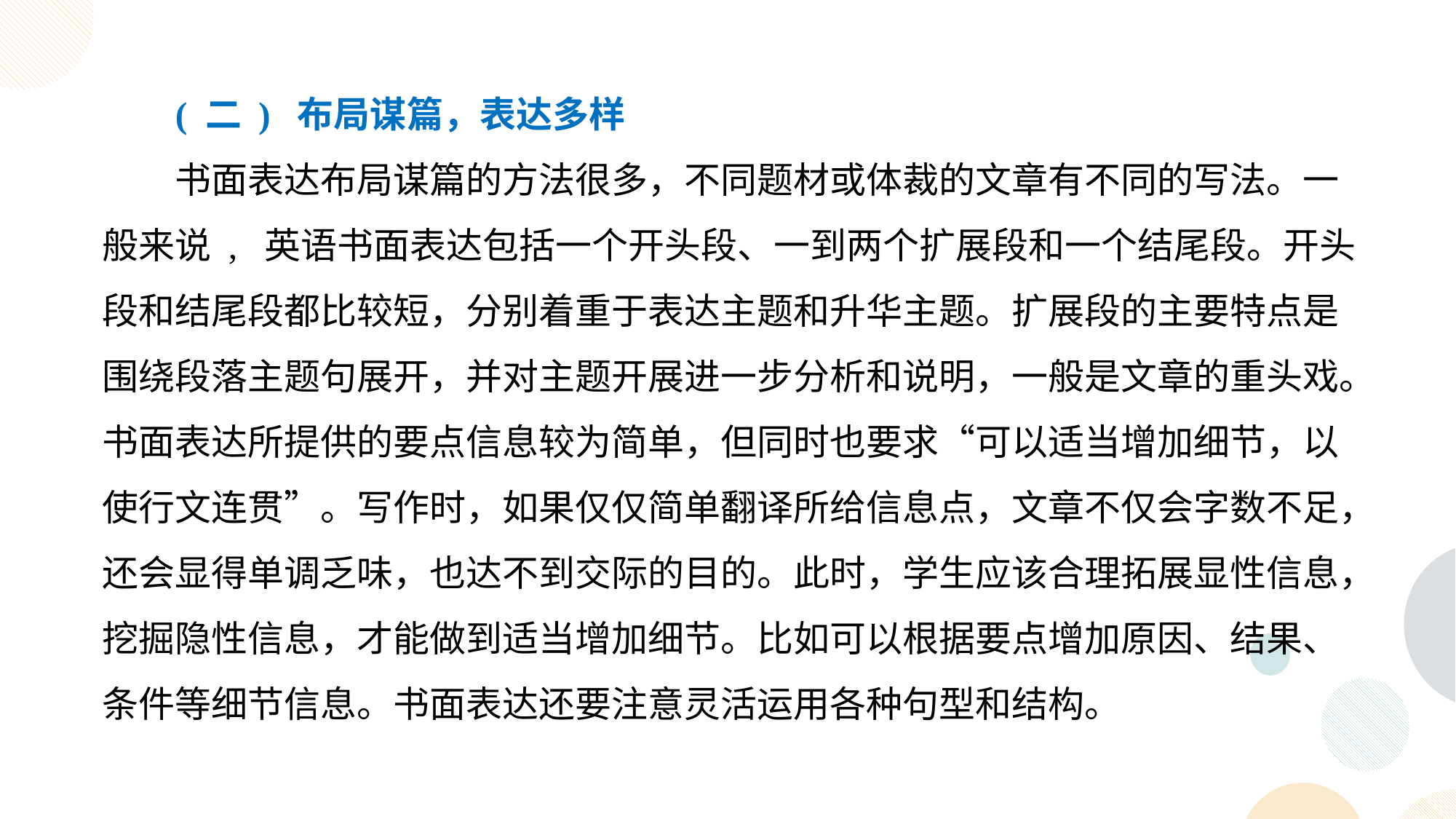

( 二 )  布局谋篇，表达多样
书面表达布局谋篇的方法很多，不同题材或体裁的文章有不同的写法。一般来说 ,  英语书面表达包括一个开头段、一到两个扩展段和一个结尾段。开头段和结尾段都比较短，分别着重于表达主题和升华主题。扩展段的主要特点是围绕段落主题句展开，并对主题开展进一步分析和说明，一般是文章的重头戏。书面表达所提供的要点信息较为简单，但同时也要求“可以适当增加细节，以使行文连贯”。写作时，如果仅仅简单翻译所给信息点，文章不仅会字数不足，还会显得单调乏味，也达不到交际的目的。此时，学生应该合理拓展显性信息，挖掘隐性信息，才能做到适当增加细节。比如可以根据要点增加原因、结果、条件等细节信息。书面表达还要注意灵活运用各种句型和结构。